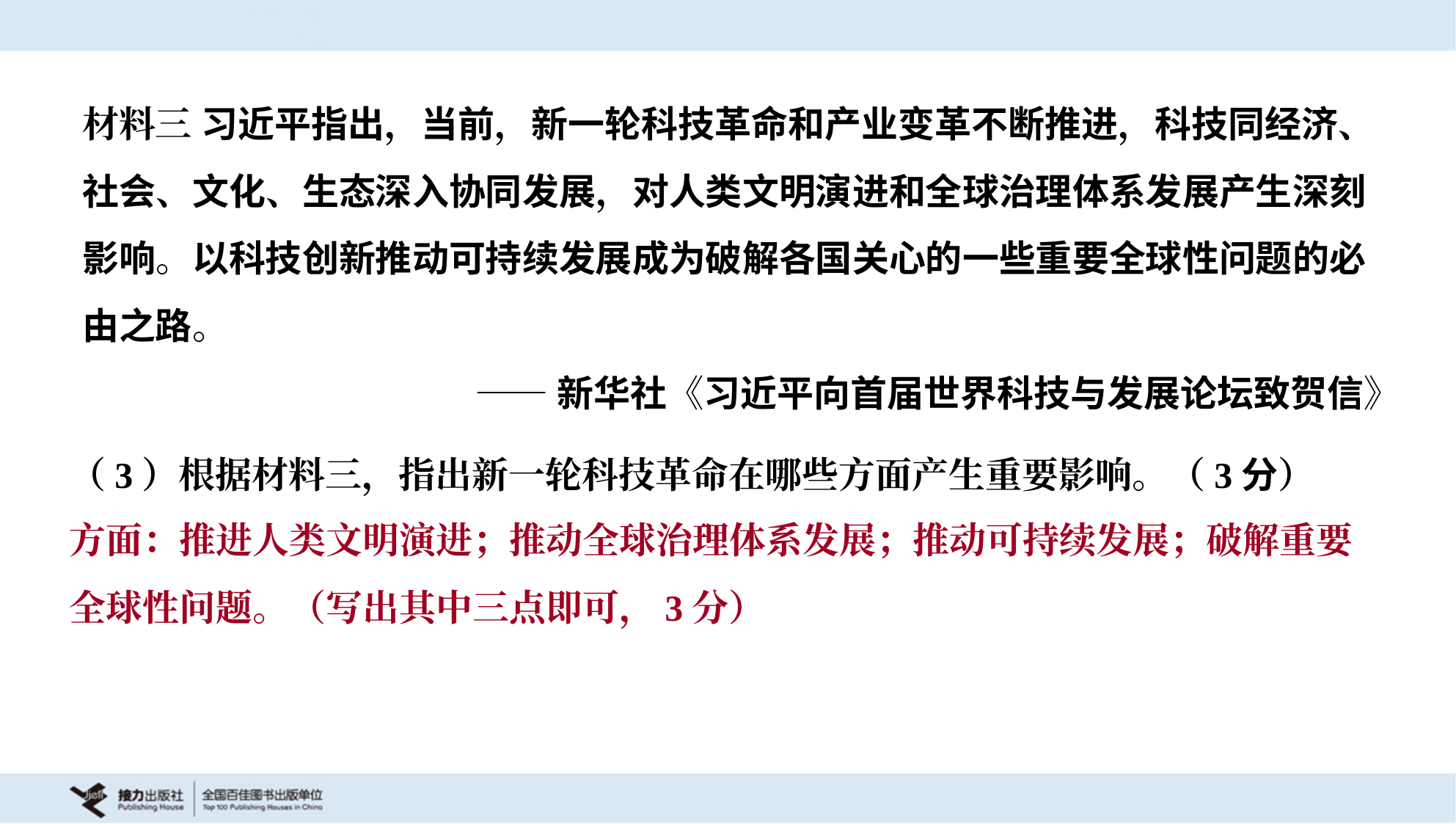

材料三 习近平指出，当前，新一轮科技革命和产业变革不断推进，科技同经济、
社会、文化、生态深入协同发展，对人类文明演进和全球治理体系发展产生深刻
影响。以科技创新推动可持续发展成为破解各国关心的一些重要全球性问题的必
由之路。
——新华社《习近平向首届世界科技与发展论坛致贺信》
（3）根据材料三，指出新一轮科技革命在哪些方面产生重要影响。（3分）
方面：推进人类文明演进；推动全球治理体系发展；推动可持续发展；破解重要
全球性问题。（写出其中三点即可，3分）